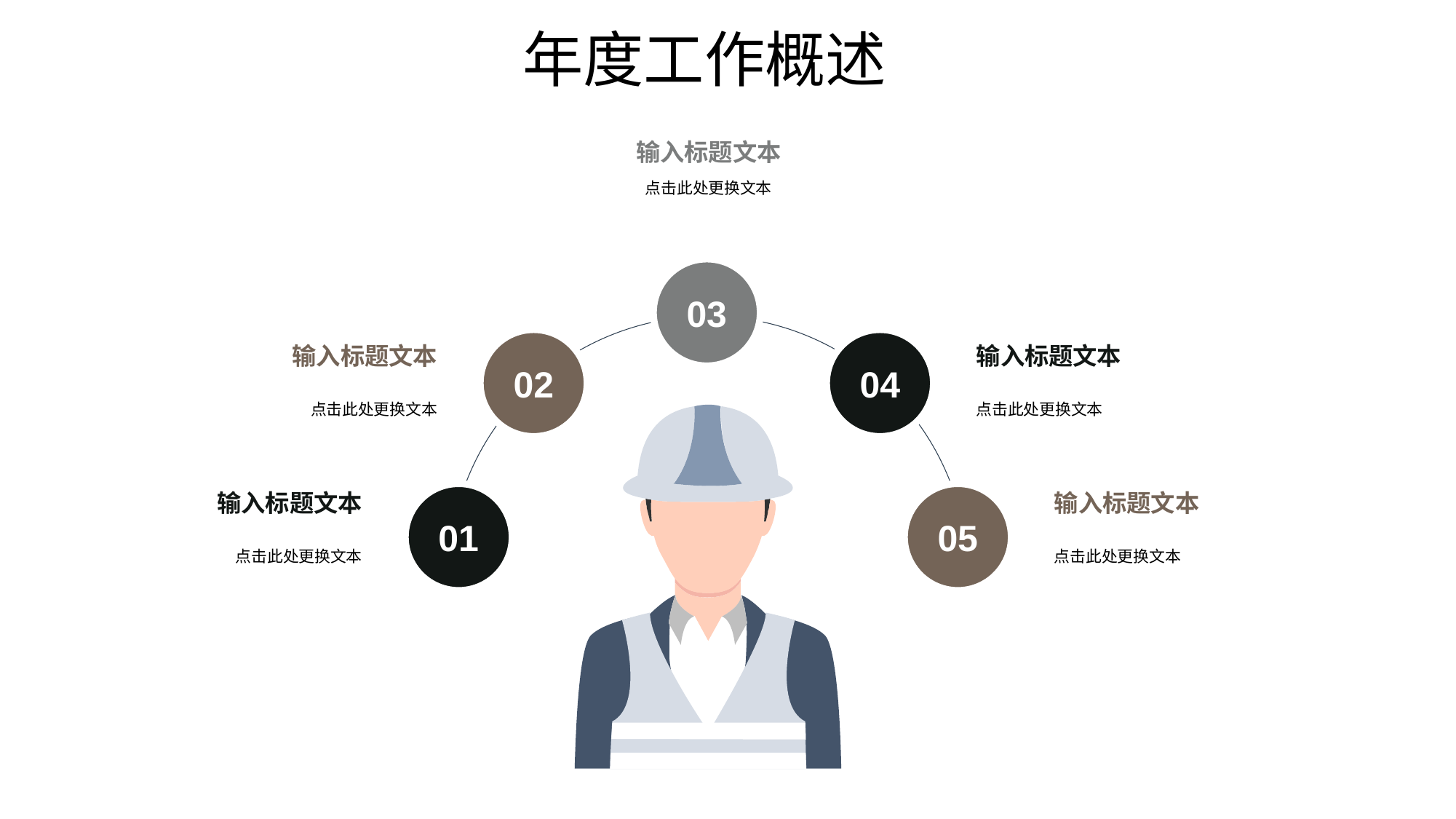

年度工作概述
输入标题文本
点击此处更换文本
03

输入标题文本
点击此处更换文本
输入标题文本
点击此处更换文本
02
04
输入标题文本
点击此处更换文本
输入标题文本
点击此处更换文本
01
05